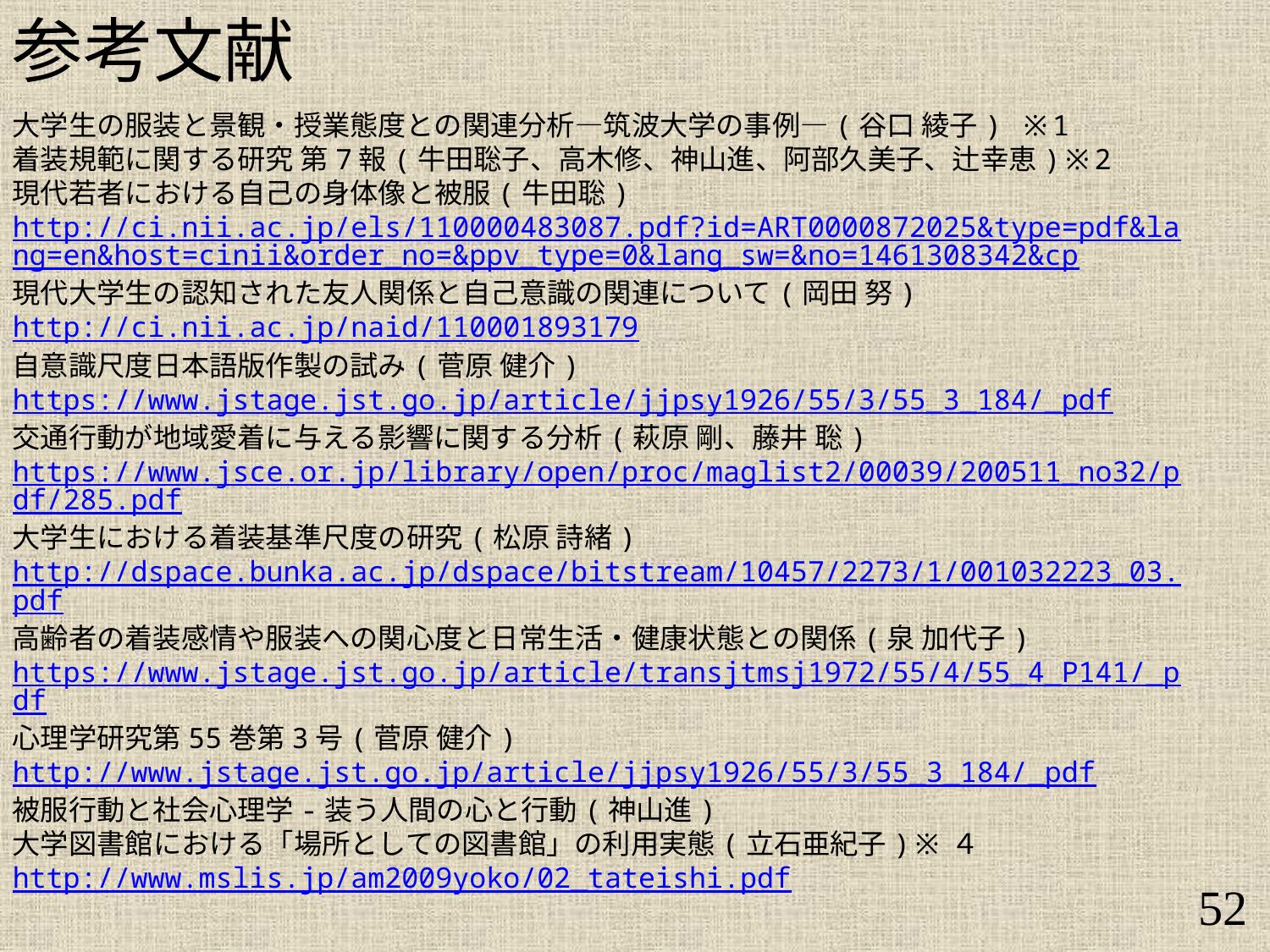

参考文献
大学生の服装と景観・授業態度との関連分析―筑波大学の事例―(谷口 綾子) ※1
着装規範に関する研究 第7報(牛田聡子、高木修、神山進、阿部久美子、辻幸恵)※2
現代若者における自己の身体像と被服(牛田聡)
http://ci.nii.ac.jp/els/110000483087.pdf?id=ART0000872025&type=pdf&lang=en&host=cinii&order_no=&ppv_type=0&lang_sw=&no=1461308342&cp
現代大学生の認知された友人関係と自己意識の関連について(岡田 努)
http://ci.nii.ac.jp/naid/110001893179
自意識尺度日本語版作製の試み(菅原 健介)
https://www.jstage.jst.go.jp/article/jjpsy1926/55/3/55_3_184/_pdf
交通行動が地域愛着に与える影響に関する分析(萩原 剛、藤井 聡)
https://www.jsce.or.jp/library/open/proc/maglist2/00039/200511_no32/pdf/285.pdf
大学生における着装基準尺度の研究(松原 詩緒)
http://dspace.bunka.ac.jp/dspace/bitstream/10457/2273/1/001032223_03.pdf
高齢者の着装感情や服装への関心度と日常生活・健康状態との関係(泉 加代子)
https://www.jstage.jst.go.jp/article/transjtmsj1972/55/4/55_4_P141/_pdf
心理学研究第55巻第3号(菅原 健介)
http://www.jstage.jst.go.jp/article/jjpsy1926/55/3/55_3_184/_pdf
被服行動と社会心理学-装う人間の心と行動(神山進)
大学図書館における「場所としての図書館」の利用実態(立石亜紀子)※４ http://www.mslis.jp/am2009yoko/02_tateishi.pdf

52